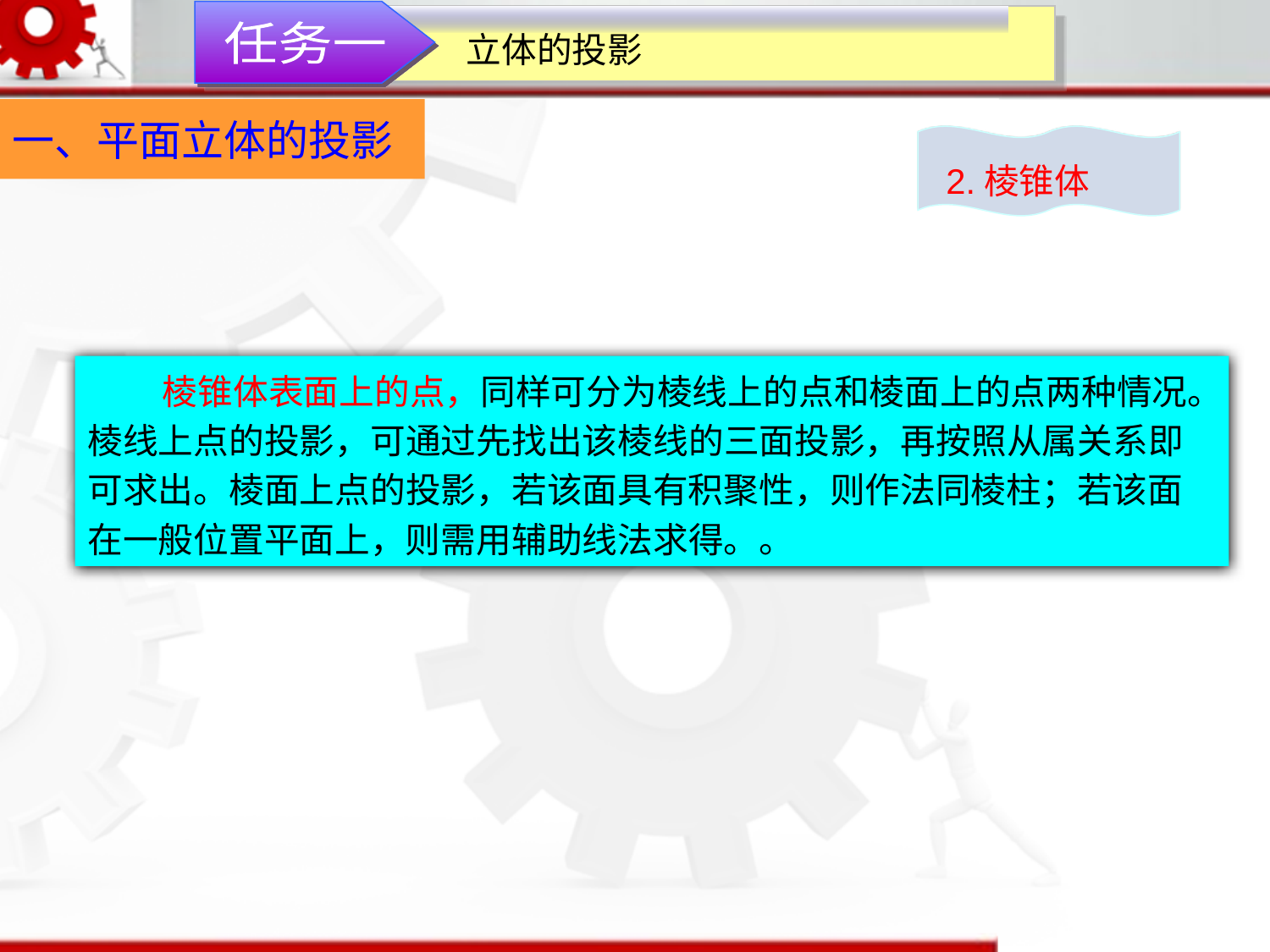

任务一
立体的投影
一、平面立体的投影

2.棱锥体
棱锥体表面上的点，同样可分为棱线上的点和棱面上的点两种情况。棱线上点的投影，可通过先找出该棱线的三面投影，再按照从属关系即可求出。棱面上点的投影，若该面具有积聚性，则作法同棱柱；若该面在一般位置平面上，则需用辅助线法求得。。